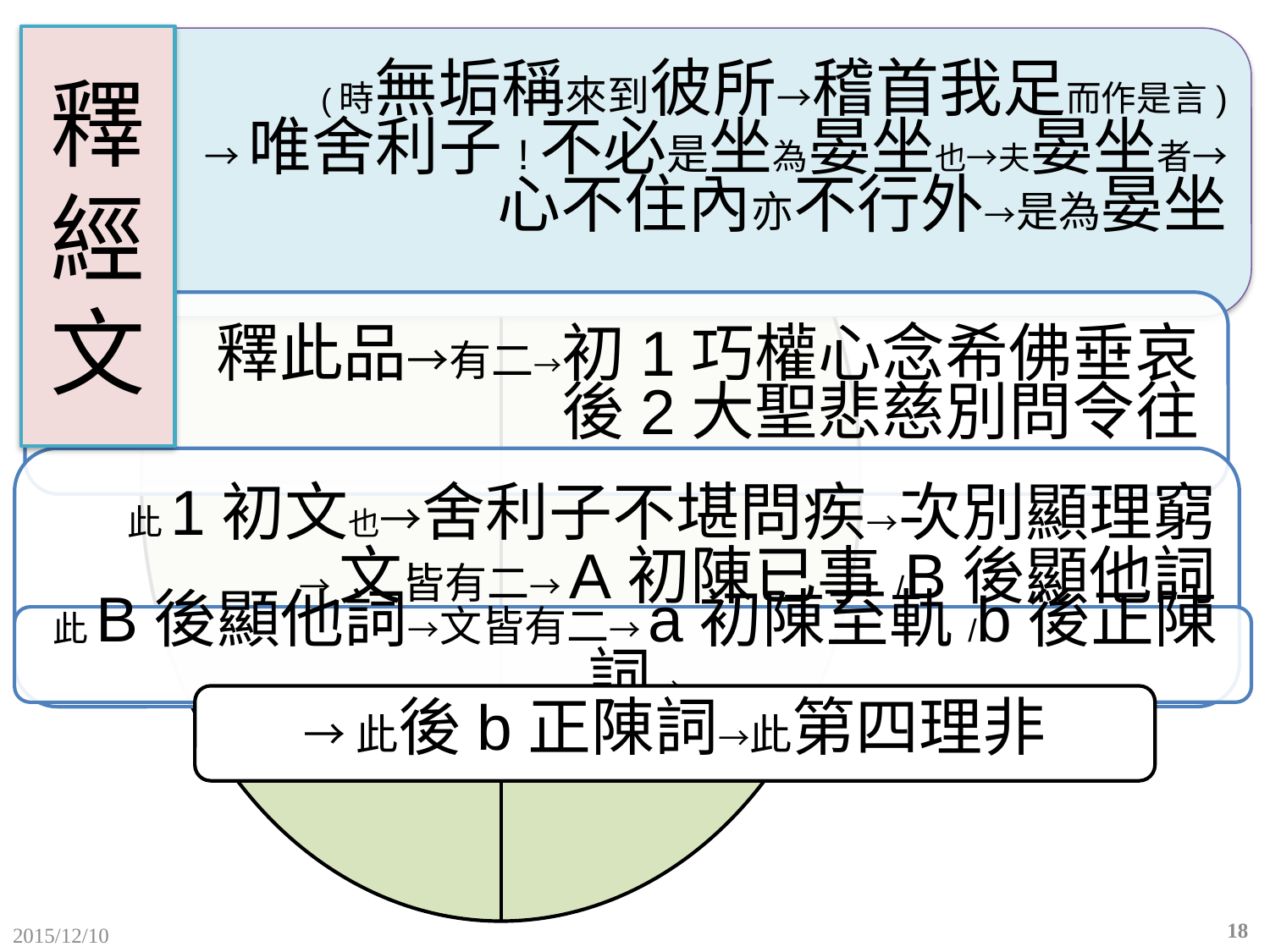

# 釋 經 文
(時無垢稱來到彼所→稽首我足而作是言)
→唯舍利子!不必是坐為晏坐也→夫晏坐者→
心不住內亦不行外→是為晏坐
釋此品→有二→初1巧權心念希佛垂哀
後2大聖悲慈別問令往
此1初文也→舍利子不堪問疾→次別顯理窮
→文皆有二→A初陳已事/B後顯他詞
此B後顯他詞→文皆有二→a初陳至軌/b後正陳詞→
→此後b正陳詞→此第四理非
18
2015/12/10